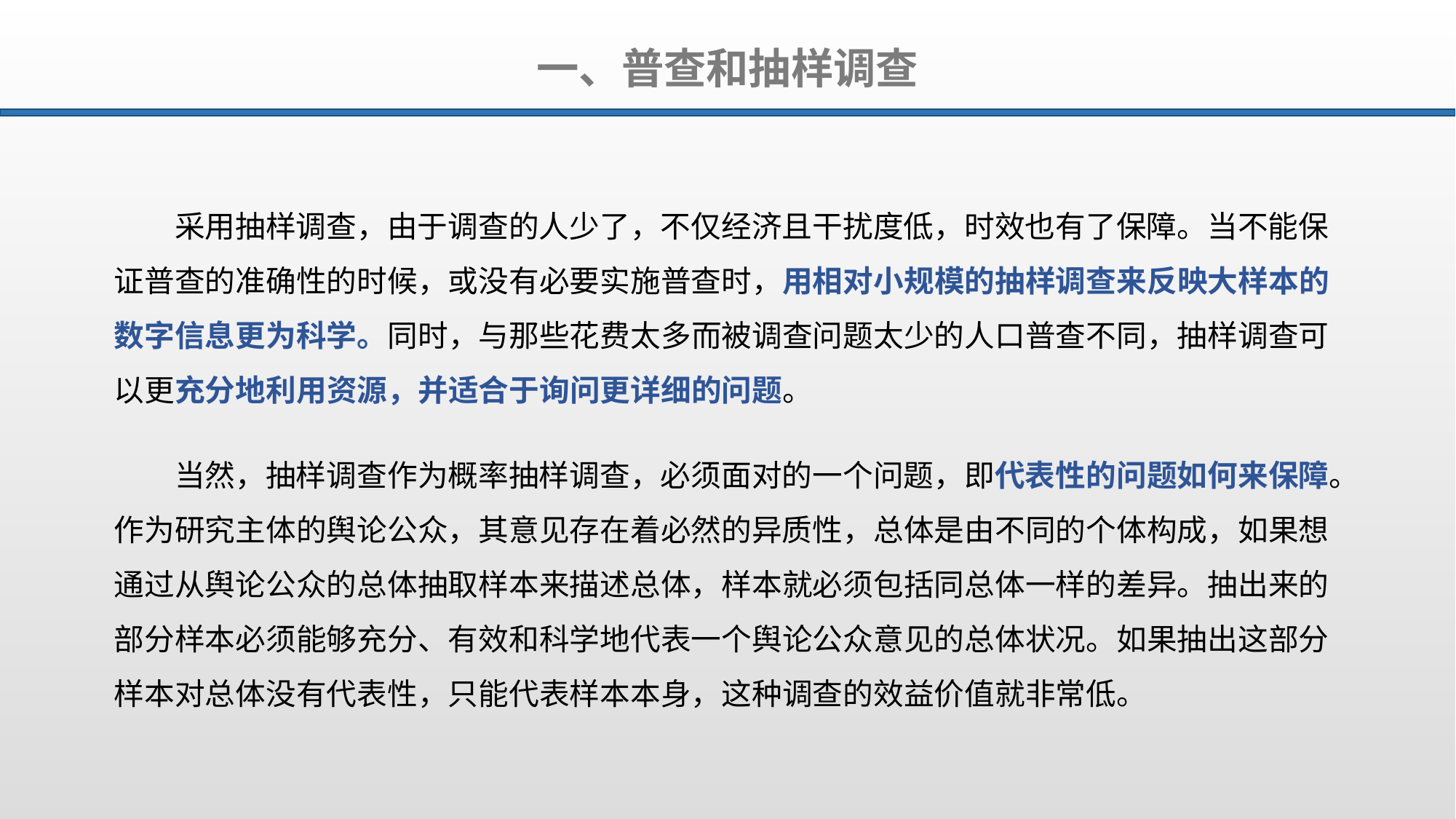

一、普查和抽样调查

采用抽样调查，由于调查的人少了，不仅经济且干扰度低，时效也有了保障。当不能保证普查的准确性的时候，或没有必要实施普查时，用相对小规模的抽样调查来反映大样本的数字信息更为科学。同时，与那些花费太多而被调查问题太少的人口普查不同，抽样调查可以更充分地利用资源，并适合于询问更详细的问题。
当然，抽样调查作为概率抽样调查，必须面对的一个问题，即代表性的问题如何来保障。作为研究主体的舆论公众，其意见存在着必然的异质性，总体是由不同的个体构成，如果想通过从舆论公众的总体抽取样本来描述总体，样本就必须包括同总体一样的差异。抽出来的部分样本必须能够充分、有效和科学地代表一个舆论公众意见的总体状况。如果抽出这部分样本对总体没有代表性，只能代表样本本身，这种调查的效益价值就非常低。